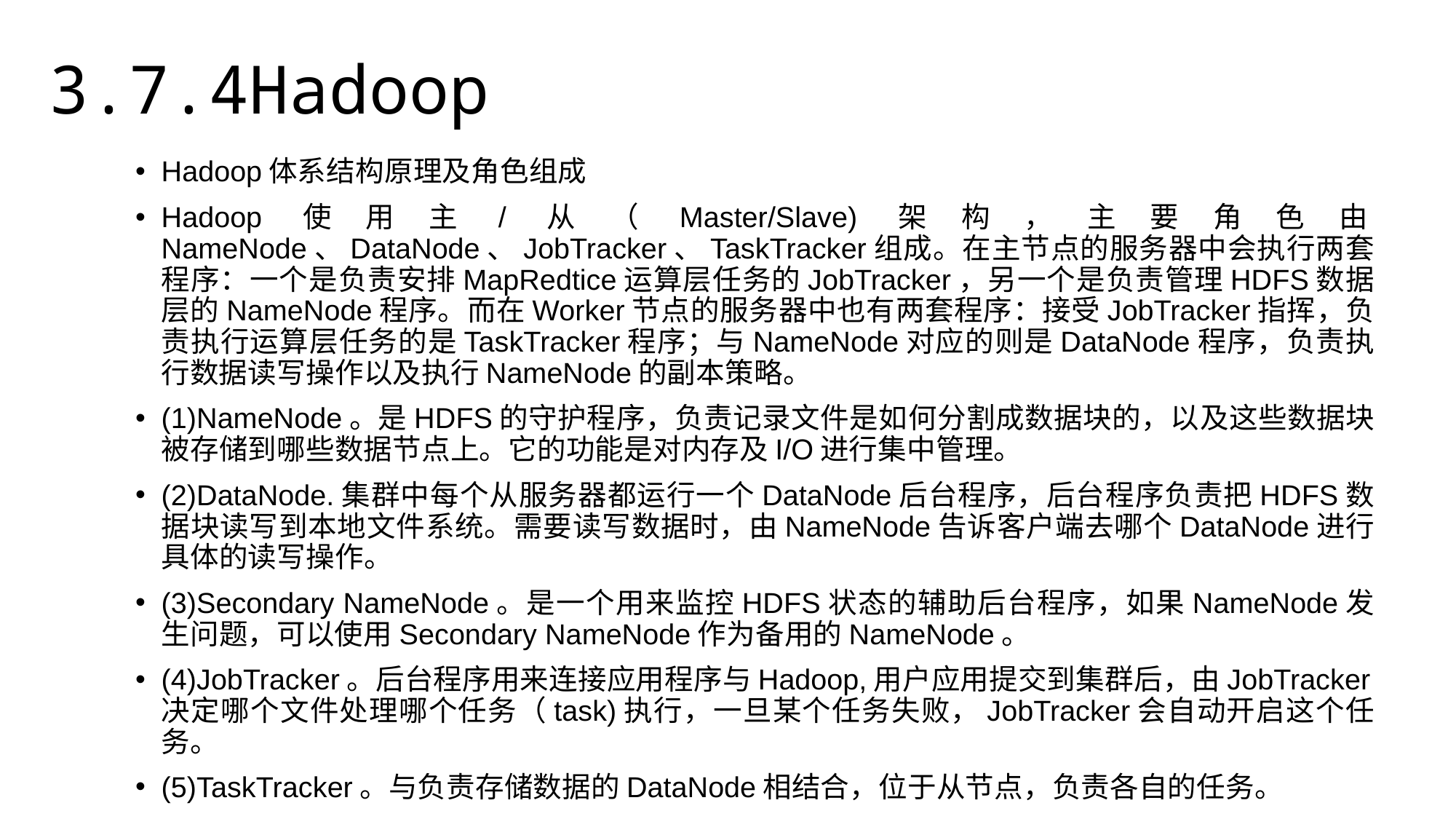

3.7.4Hadoop
Hadoop体系结构原理及角色组成
Hadoop使用主/从（Master/Slave)架构，主要角色由NameNode、DataNode、JobTracker、TaskTracker组成。在主节点的服务器中会执行两套程序：一个是负责安排MapRedtice运算层任务的JobTracker，另一个是负责管理HDFS数据层的NameNode程序。而在Worker节点的服务器中也有两套程序：接受JobTracker指挥，负责执行运算层任务的是TaskTracker程序；与NameNode对应的则是DataNode程序，负责执行数据读写操作以及执行NameNode的副本策略。
(1)NameNode。是HDFS的守护程序，负责记录文件是如何分割成数据块的，以及这些数据块被存储到哪些数据节点上。它的功能是对内存及I/O进行集中管理。
(2)DataNode.集群中每个从服务器都运行一个DataNode后台程序，后台程序负责把HDFS数据块读写到本地文件系统。需要读写数据时，由NameNode告诉客户端去哪个DataNode进行具体的读写操作。
(3)Secondary NameNode。是一个用来监控HDFS状态的辅助后台程序，如果NameNode发生问题，可以使用Secondary NameNode作为备用的NameNode。
(4)JobTracker。后台程序用来连接应用程序与Hadoop,用户应用提交到集群后，由JobTracker决定哪个文件处理哪个任务（task)执行，一旦某个任务失败，JobTracker会自动开启这个任务。
(5)TaskTracker。与负责存储数据的DataNode相结合，位于从节点，负责各自的任务。